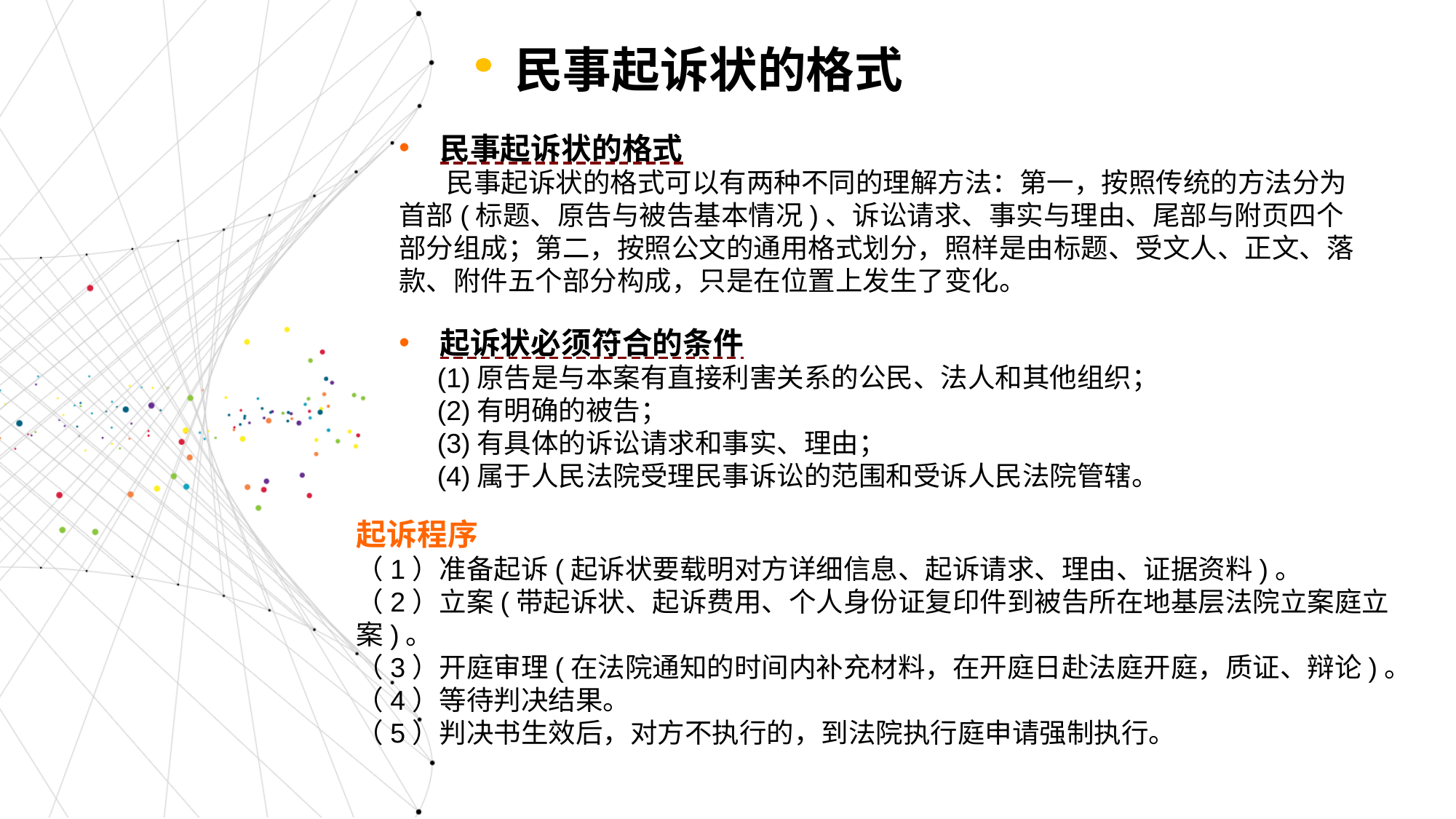

民事起诉状的格式

民事起诉状的格式
         民事起诉状的格式可以有两种不同的理解方法：第一，按照传统的方法分为首部(标题、原告与被告基本情况)、诉讼请求、事实与理由、尾部与附页四个部分组成；第二，按照公文的通用格式划分，照样是由标题、受文人、正文、落款、附件五个部分构成，只是在位置上发生了变化。

起诉状必须符合的条件
     (1)原告是与本案有直接利害关系的公民、法人和其他组织；
     (2)有明确的被告；
     (3)有具体的诉讼请求和事实、理由；
     (4)属于人民法院受理民事诉讼的范围和受诉人民法院管辖。
起诉程序
（1）准备起诉(起诉状要载明对方详细信息、起诉请求、理由、证据资料)。
（2）立案(带起诉状、起诉费用、个人身份证复印件到被告所在地基层法院立案庭立案)。
（3）开庭审理(在法院通知的时间内补充材料，在开庭日赴法庭开庭，质证、辩论)。
（4）等待判决结果。
（5）判决书生效后，对方不执行的，到法院执行庭申请强制执行。